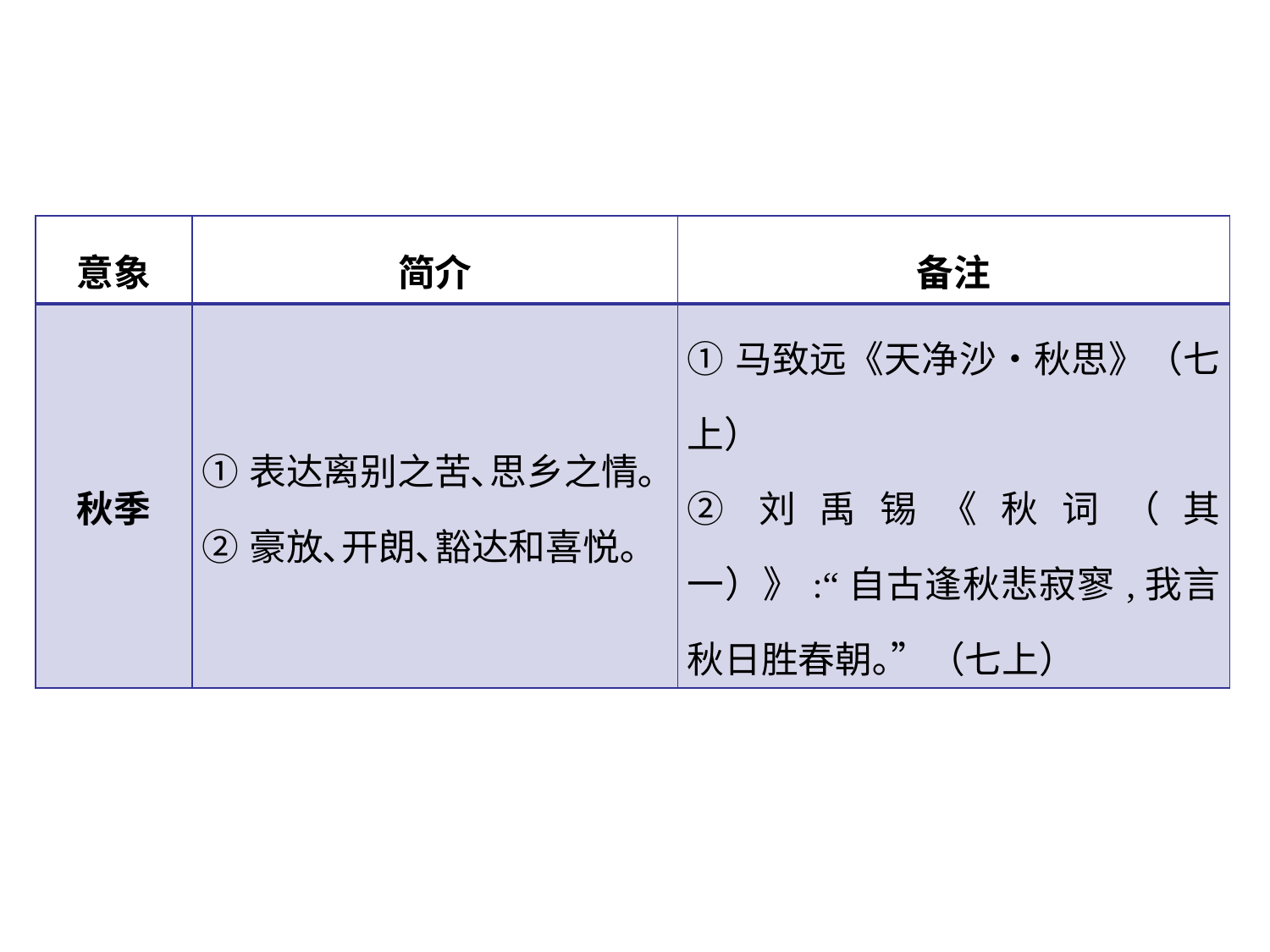

| 意象 | 简介 | 备注 |
| --- | --- | --- |
| 秋季 | ①表达离别之苦､思乡之情｡ ②豪放､开朗､豁达和喜悦｡ | ①马致远《天净沙•秋思》（七上） ②刘禹锡《秋词（其一）》:“自古逢秋悲寂寥,我言秋日胜春朝｡”（七上） |